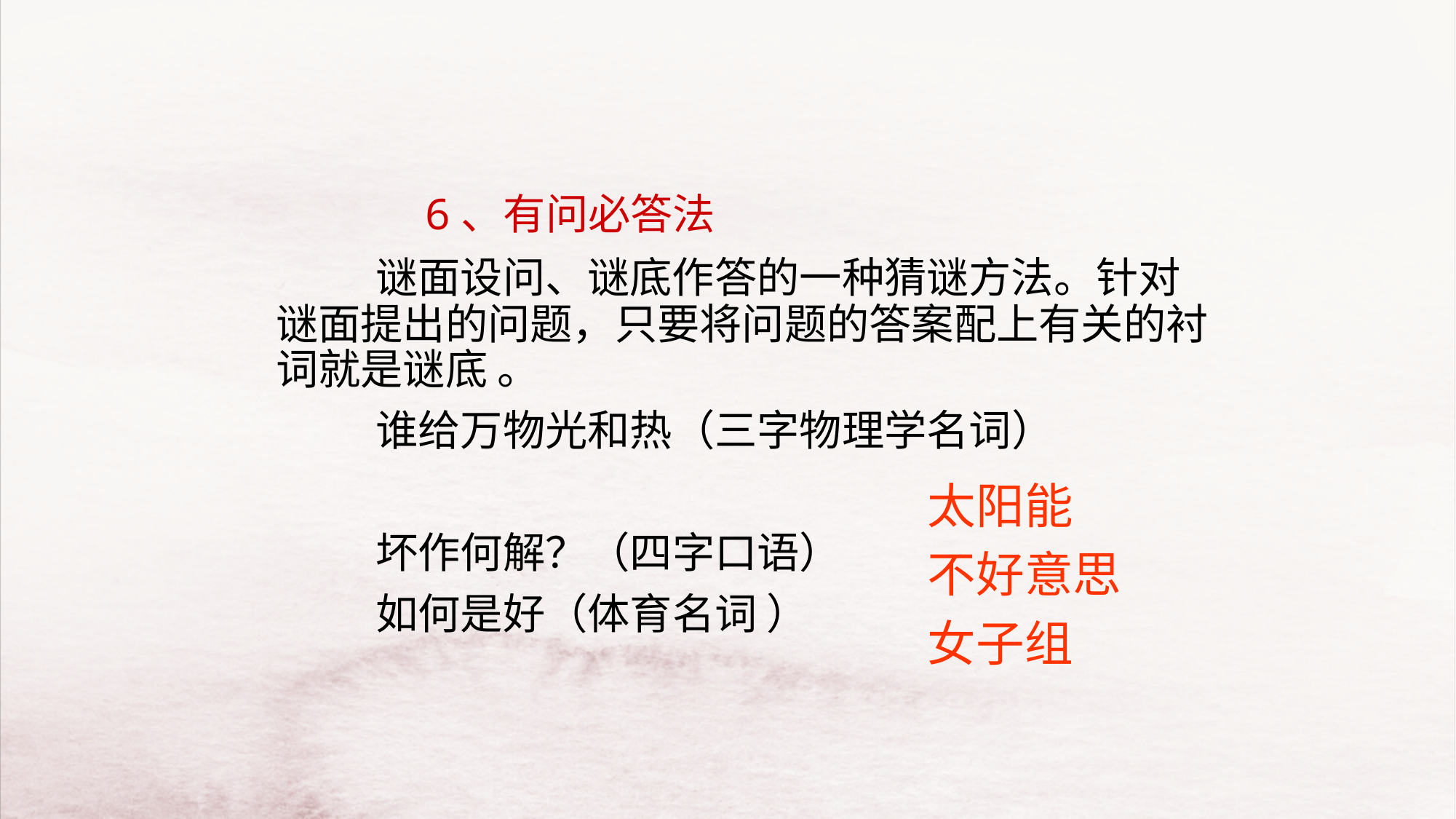

6、有问必答法
　　　谜面设问、谜底作答的一种猜谜方法。针对谜面提出的问题，只要将问题的答案配上有关的衬词就是谜底 。
　　　谁给万物光和热（三字物理学名词）

　　　坏作何解？（四字口语）
　　　如何是好（体育名词 ）

太阳能

不好意思

女子组